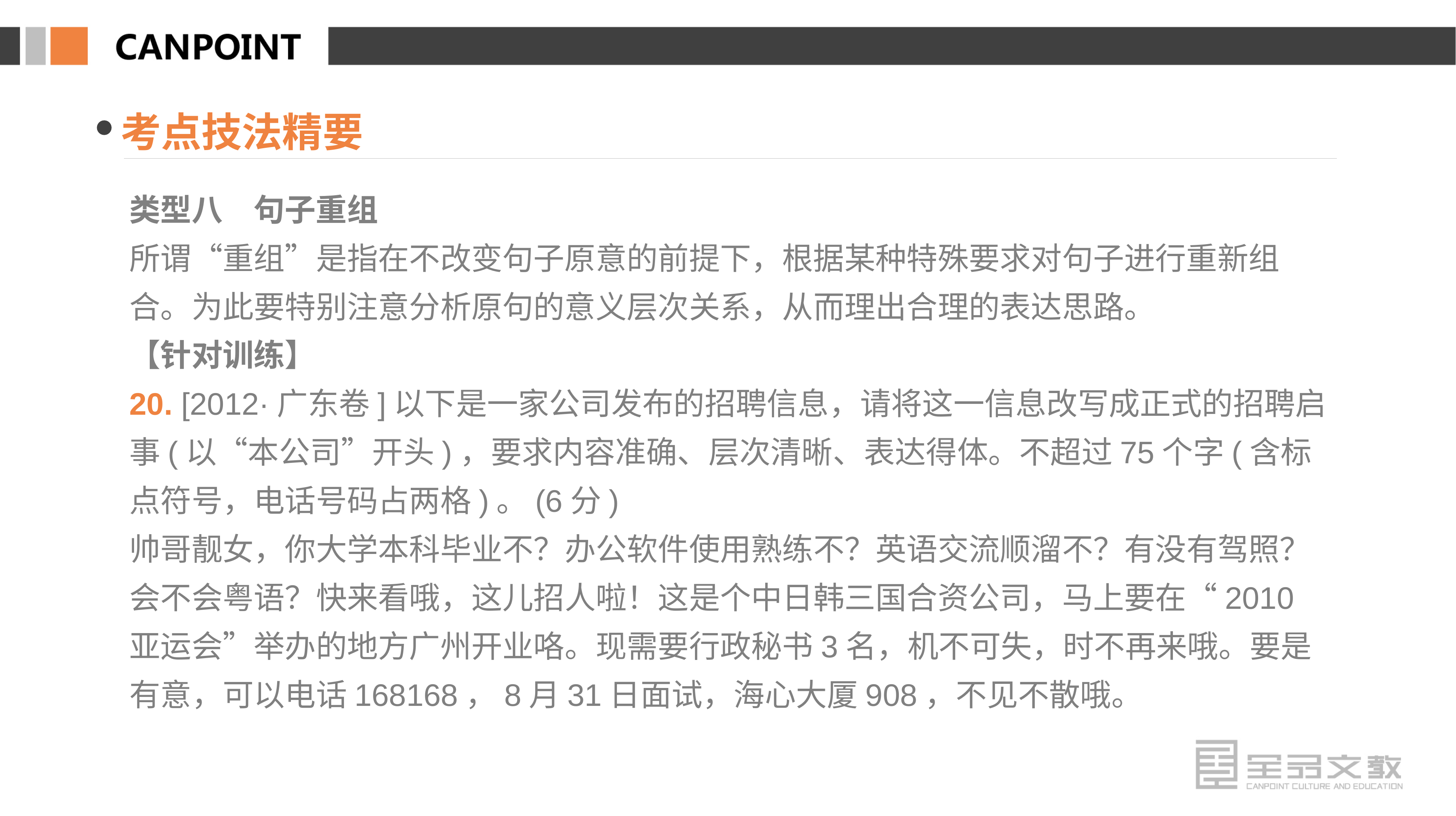

考点技法精要

类型八　句子重组
所谓“重组”是指在不改变句子原意的前提下，根据某种特殊要求对句子进行重新组合。为此要特别注意分析原句的意义层次关系，从而理出合理的表达思路。
【针对训练】
20. [2012·广东卷]以下是一家公司发布的招聘信息，请将这一信息改写成正式的招聘启事(以“本公司”开头)，要求内容准确、层次清晰、表达得体。不超过75个字(含标点符号，电话号码占两格)。(6分)
帅哥靓女，你大学本科毕业不？办公软件使用熟练不？英语交流顺溜不？有没有驾照？会不会粤语？快来看哦，这儿招人啦！这是个中日韩三国合资公司，马上要在“2010亚运会”举办的地方广州开业咯。现需要行政秘书3名，机不可失，时不再来哦。要是有意，可以电话168168，8月31日面试，海心大厦908，不见不散哦。